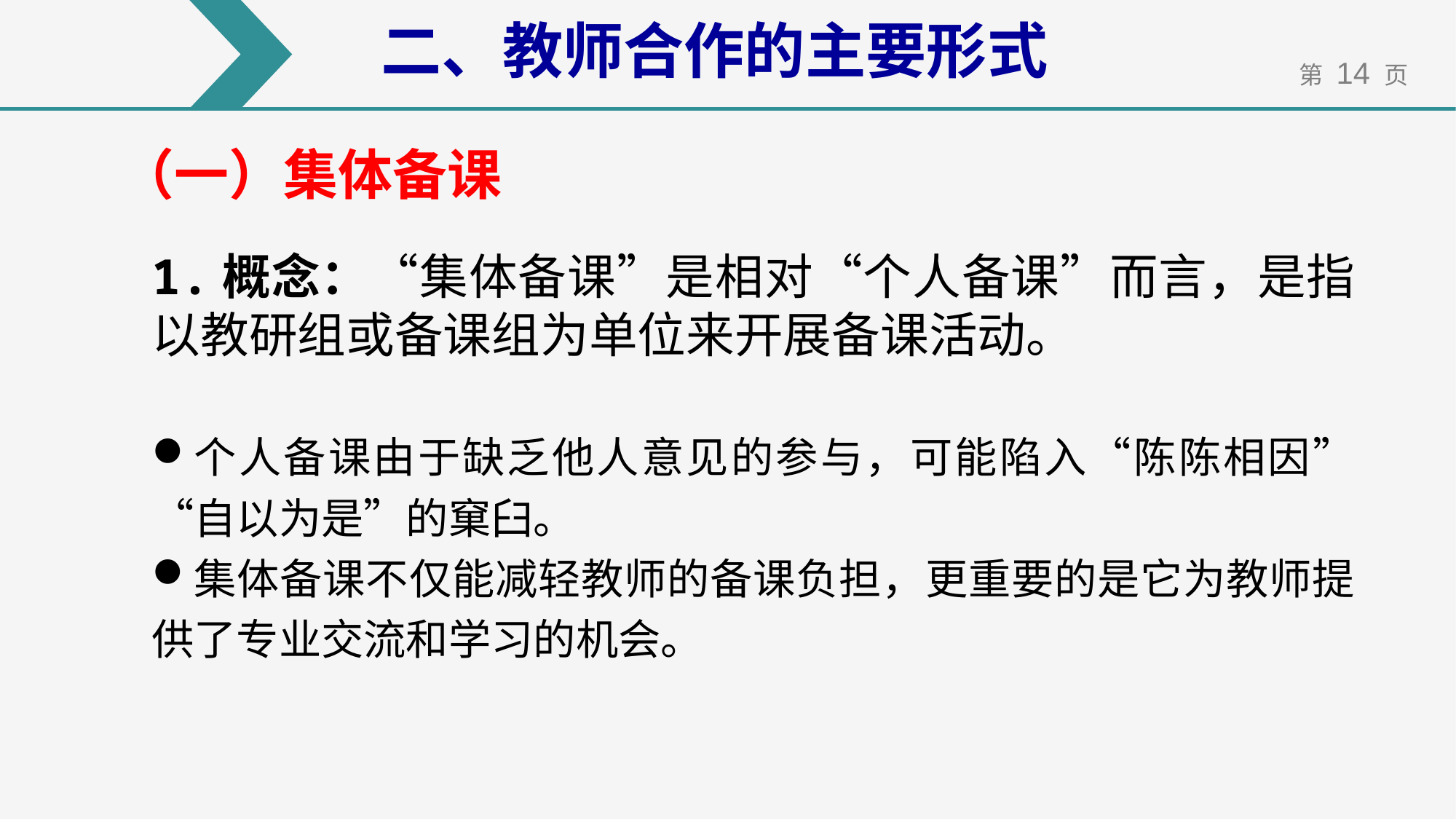

二、教师合作的主要形式
（一）集体备课
1.概念：“集体备课”是相对“个人备课”而言，是指以教研组或备课组为单位来开展备课活动。

个人备课由于缺乏他人意见的参与，可能陷入“陈陈相因”“自以为是”的窠臼。
集体备课不仅能减轻教师的备课负担，更重要的是它为教师提供了专业交流和学习的机会。